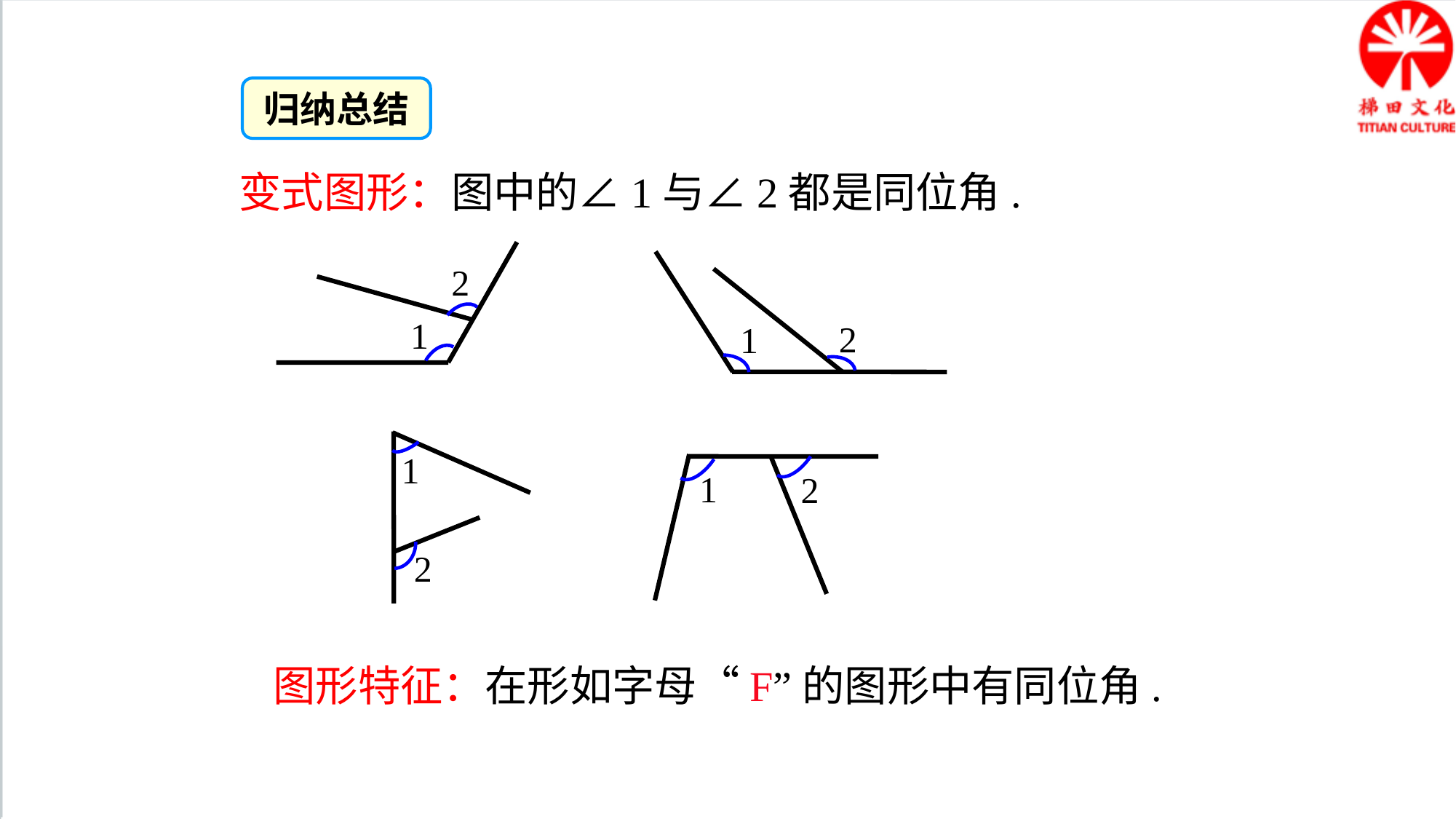

归纳总结
变式图形：图中的∠1与∠2都是同位角.

2

1

2
1

1
2

1
2
图形特征：在形如字母“F”的图形中有同位角.